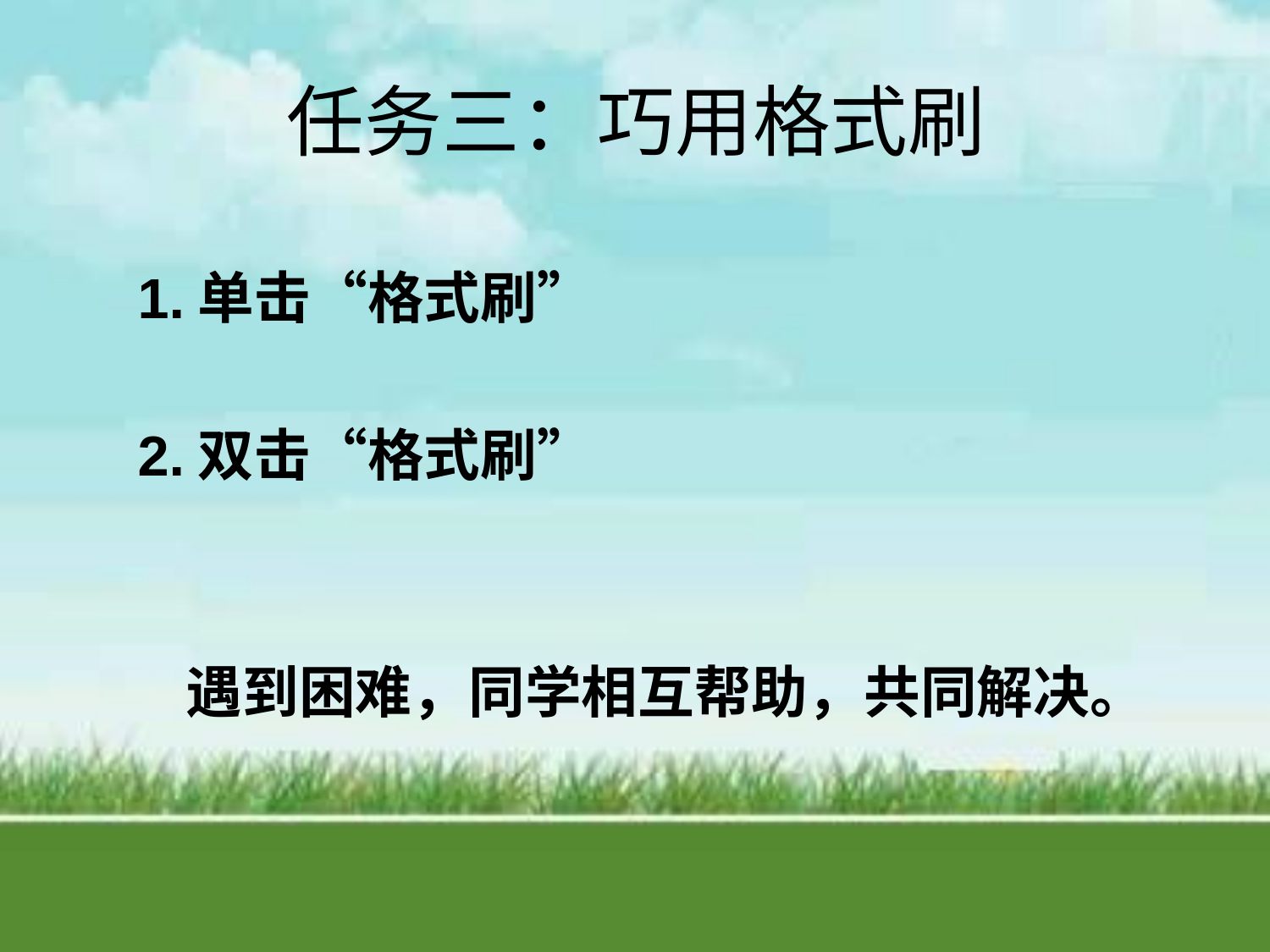

# 任务三：巧用格式刷
1.单击“格式刷”

2.双击“格式刷”

遇到困难，同学相互帮助，共同解决。